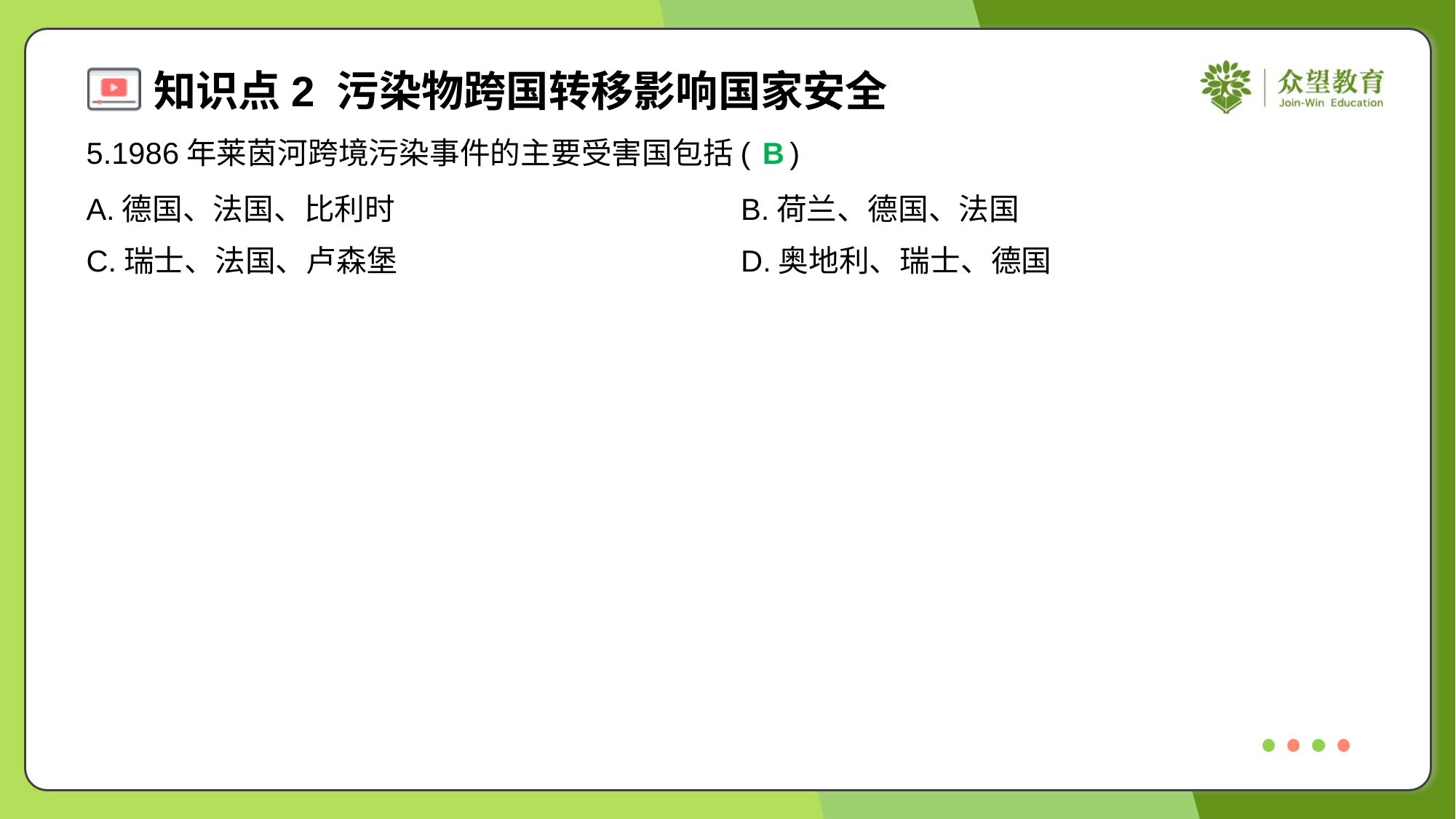

5.1986年莱茵河跨境污染事件的主要受害国包括(     )
B
A.德国、法国、比利时	B.荷兰、德国、法国
C.瑞士、法国、卢森堡	D.奥地利、瑞士、德国